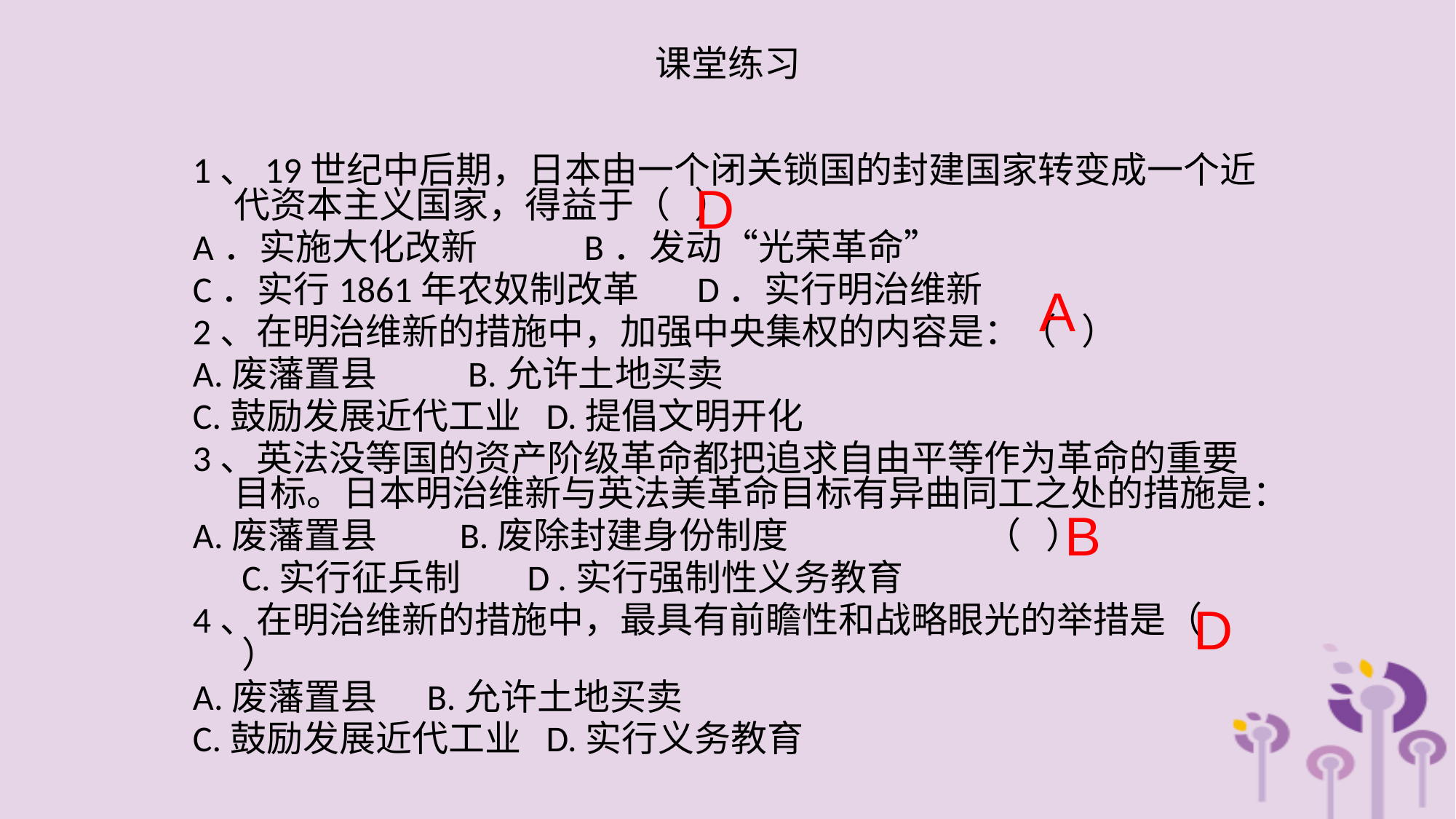

# 课堂练习

1、19世纪中后期，日本由一个闭关锁国的封建国家转变成一个近代资本主义国家，得益于（   ）
A．实施大化改新            B．发动“光荣革命”
C．实行1861年农奴制改革      D．实行明治维新
2、在明治维新的措施中，加强中央集权的内容是：（   ）
A.废藩置县          B.允许土地买卖
C.鼓励发展近代工业  D.提倡文明开化
3、英法没等国的资产阶级革命都把追求自由平等作为革命的重要目标。日本明治维新与英法美革命目标有异曲同工之处的措施是：
A.废藩置县         B.废除封建身份制度                        （   ）
      C.实行征兵制       D .实行强制性义务教育
4、在明治维新的措施中，最具有前瞻性和战略眼光的举措是（   ）
A.废藩置县     B.允许土地买卖
C.鼓励发展近代工业  D.实行义务教育

D
A
B
D